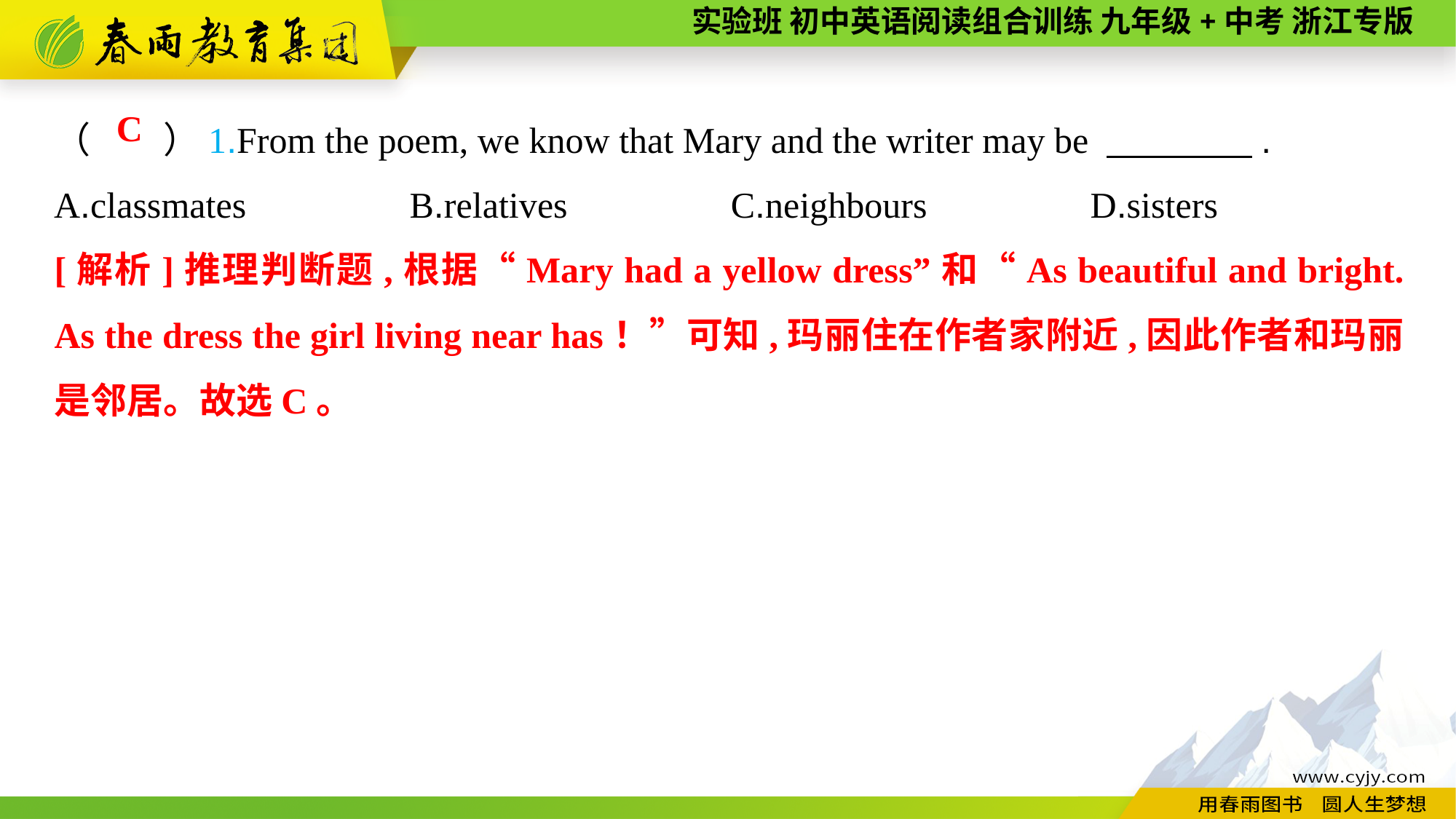

（　　）1.From the poem, we know that Mary and the writer may be 　　　　.
A.classmates　　　　B.relatives　　　　C.neighbours　　　　D.sisters
C
[解析]推理判断题,根据“Mary had a yellow dress”和“As beautiful and bright. As the dress the girl living near has！”可知,玛丽住在作者家附近,因此作者和玛丽是邻居。故选C。